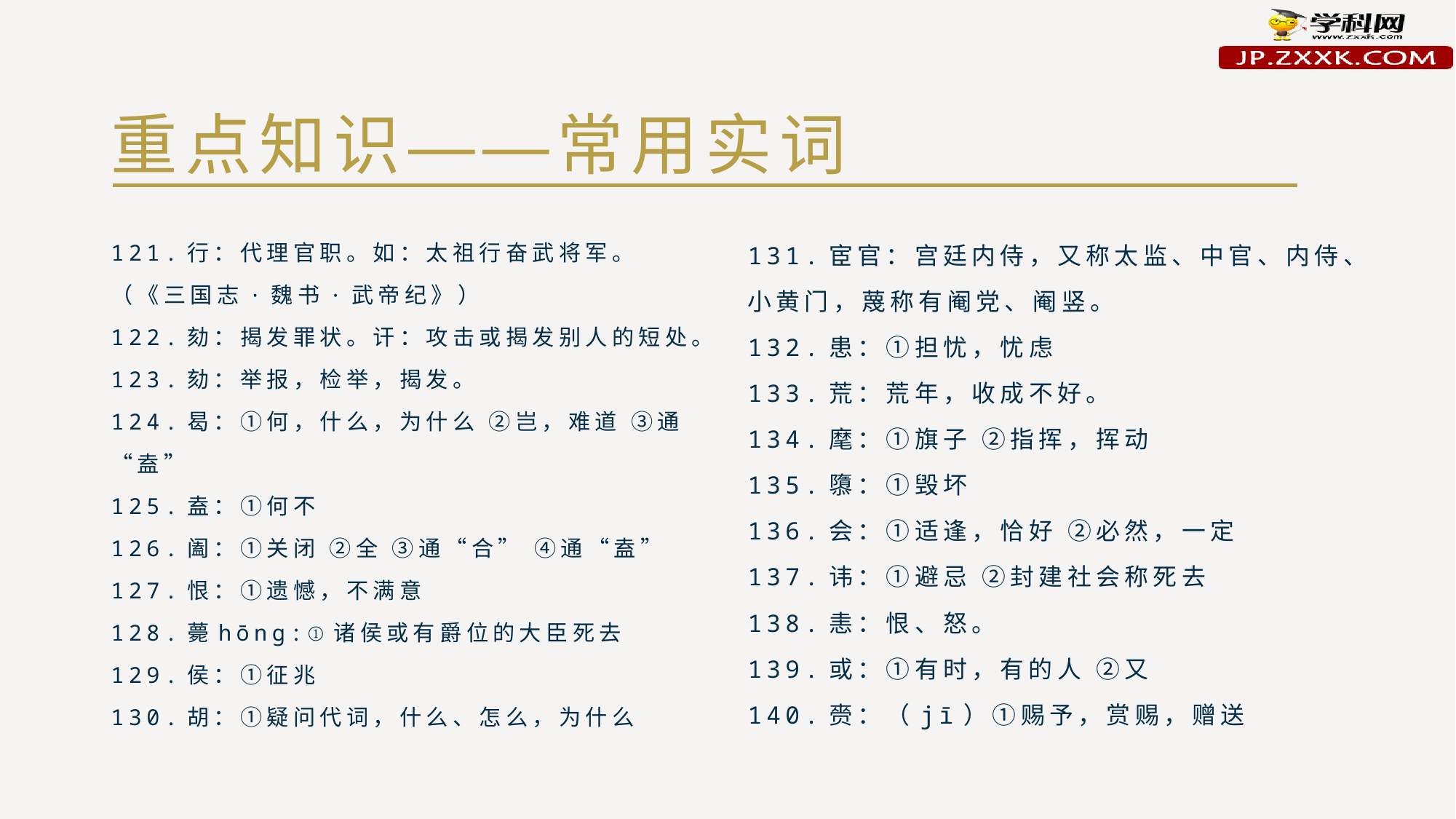

# 重点知识——常用实词
121.行：代理官职。如：太祖行奋武将军。（《三国志·魏书·武帝纪》）
122.劾：揭发罪状。讦：攻击或揭发别人的短处。
123.劾：举报，检举，揭发。
124.曷：①何，什么，为什么 ②岂，难道 ③通“盍”
125.盍：①何不
126.阖：①关闭 ②全 ③通“合” ④通“盍”
127.恨：①遗憾，不满意
128.薨hōng:①诸侯或有爵位的大臣死去
129.侯：①征兆
130.胡：①疑问代词，什么、怎么，为什么
131.宦官：宫廷内侍，又称太监、中官、内侍、小黄门，蔑称有阉党、阉竖。
132.患：①担忧，忧虑
133.荒：荒年，收成不好。
134.麾：①旗子 ②指挥，挥动
135.隳：①毁坏
136.会：①适逢，恰好 ②必然，一定
137.讳：①避忌 ②封建社会称死去
138.恚：恨、怒。
139.或：①有时，有的人 ②又
140.赍：（jī）①赐予，赏赐，赠送